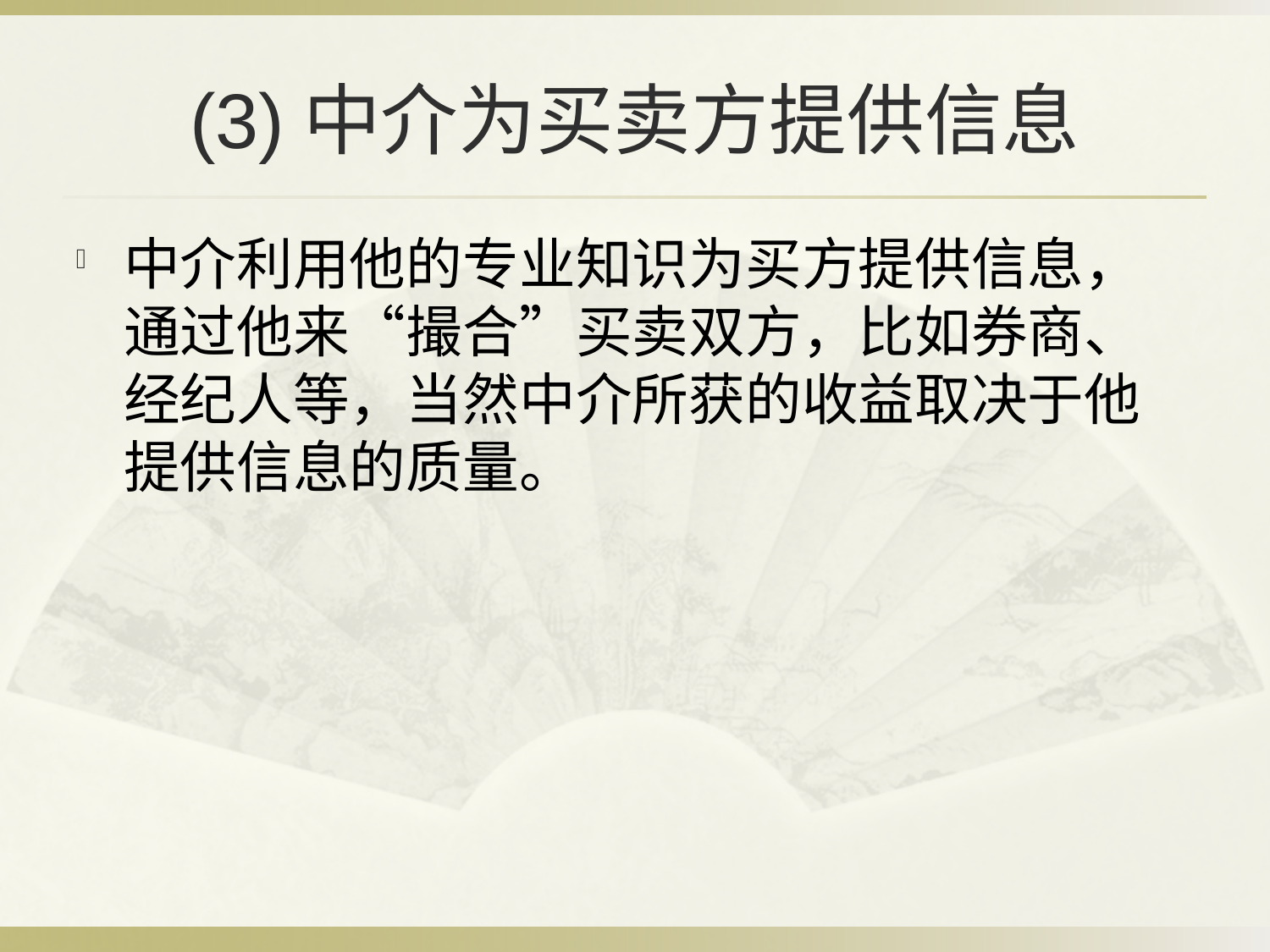

# (3)中介为买卖方提供信息
中介利用他的专业知识为买方提供信息，通过他来“撮合”买卖双方，比如券商、经纪人等，当然中介所获的收益取决于他提供信息的质量。